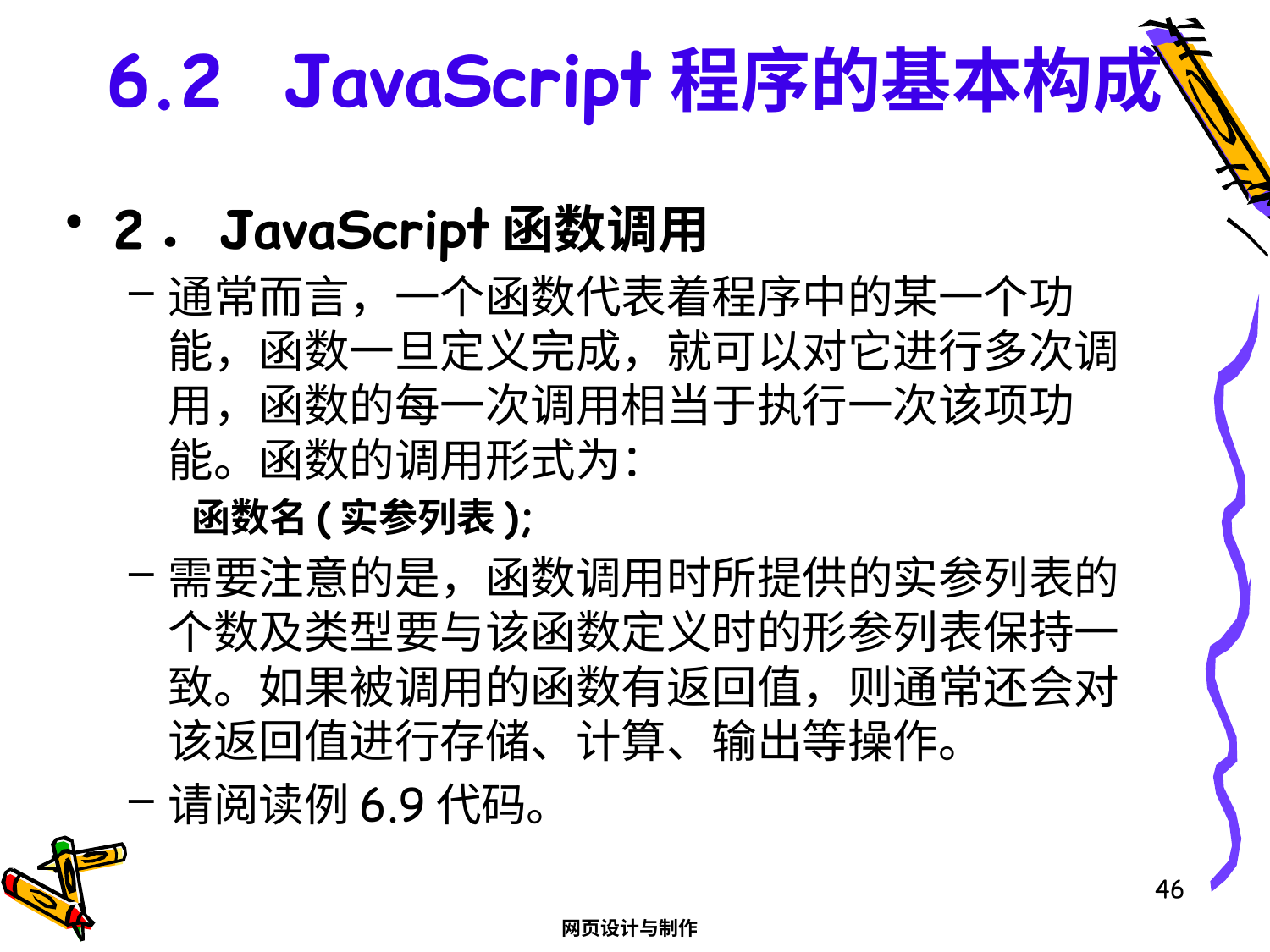

# 6.2  JavaScript程序的基本构成
2．JavaScript函数调用
通常而言，一个函数代表着程序中的某一个功能，函数一旦定义完成，就可以对它进行多次调用，函数的每一次调用相当于执行一次该项功能。函数的调用形式为：
函数名(实参列表);
需要注意的是，函数调用时所提供的实参列表的个数及类型要与该函数定义时的形参列表保持一致。如果被调用的函数有返回值，则通常还会对该返回值进行存储、计算、输出等操作。
请阅读例6.9代码。
46
网页设计与制作